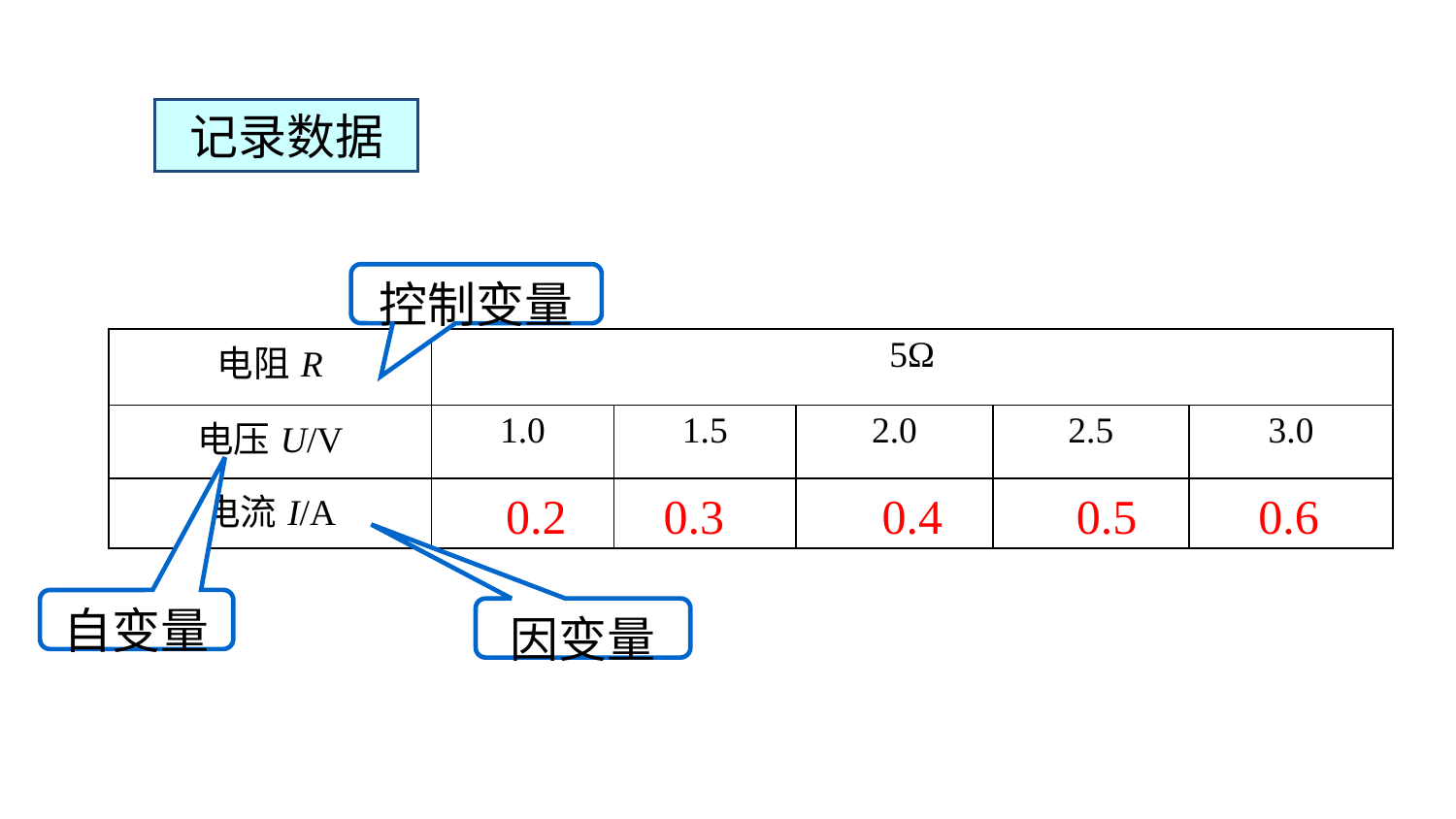

记录数据
控制变量
| 电阻R | 5Ω |  |  |  |  |
| --- | --- | --- | --- | --- | --- |
| 电压U/V | 1.0 | 1.5 | 2.0 | 2.5 | 3.0 |
| 电流I/A |  |  |  |  |  |
0.2        0.3             0.4           0.5          0.6
自变量
因变量